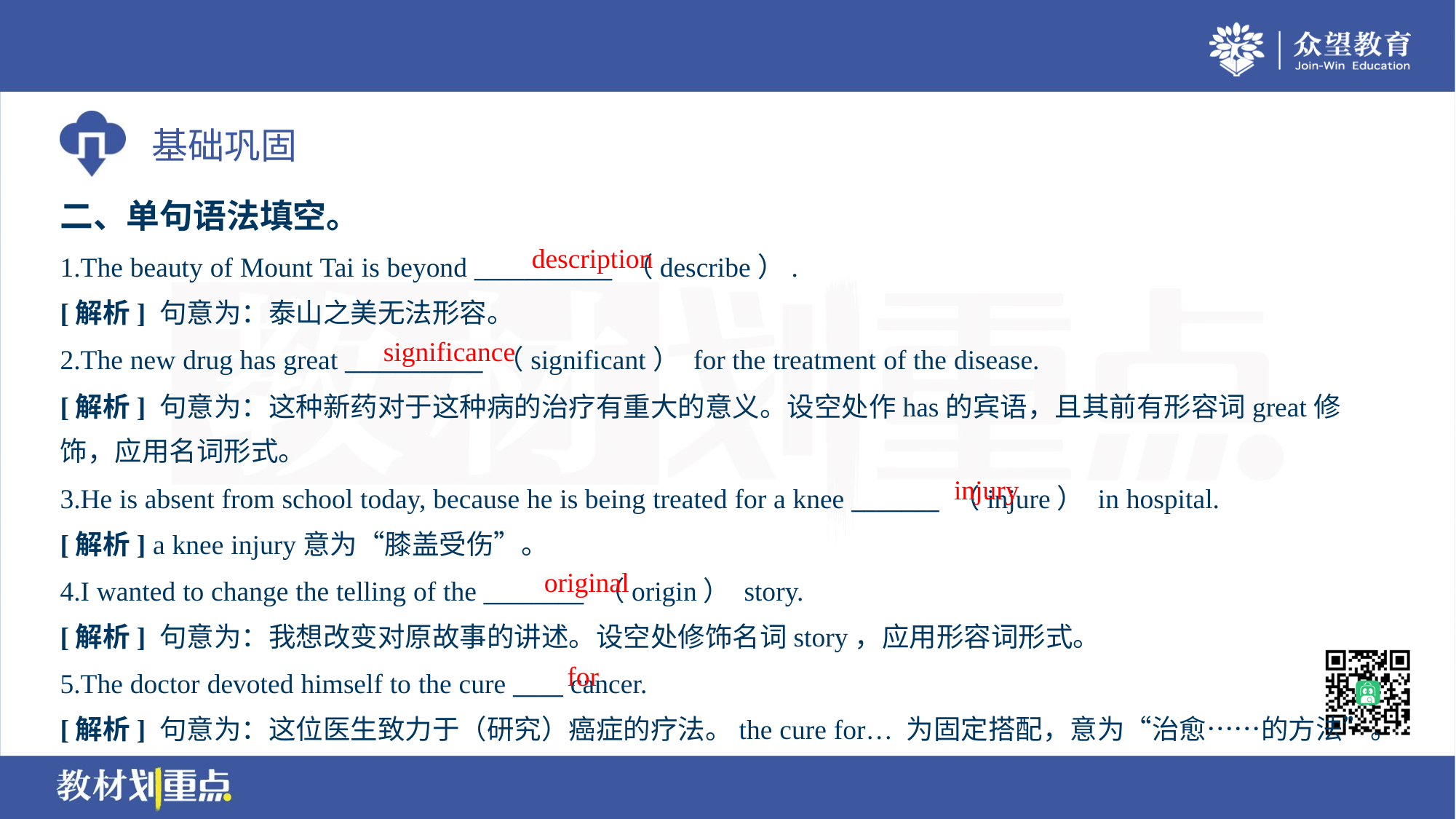

二、单句语法填空。
description
1.The beauty of Mount Tai is beyond ___________ （describe）.
[解析] 句意为：泰山之美无法形容。
significance
2.The new drug has great ___________ （significant） for the treatment of the disease.
[解析] 句意为：这种新药对于这种病的治疗有重大的意义。设空处作has的宾语，且其前有形容词great修
饰，应用名词形式。
injury
3.He is absent from school today, because he is being treated for a knee _______ （injure） in hospital.
[解析] a knee injury意为“膝盖受伤”。
original
4.I wanted to change the telling of the ________ （origin） story.
[解析] 句意为：我想改变对原故事的讲述。设空处修饰名词story，应用形容词形式。
for
5.The doctor devoted himself to the cure ____ cancer.
[解析] 句意为：这位医生致力于（研究）癌症的疗法。the cure for… 为固定搭配，意为“治愈……的方法”。